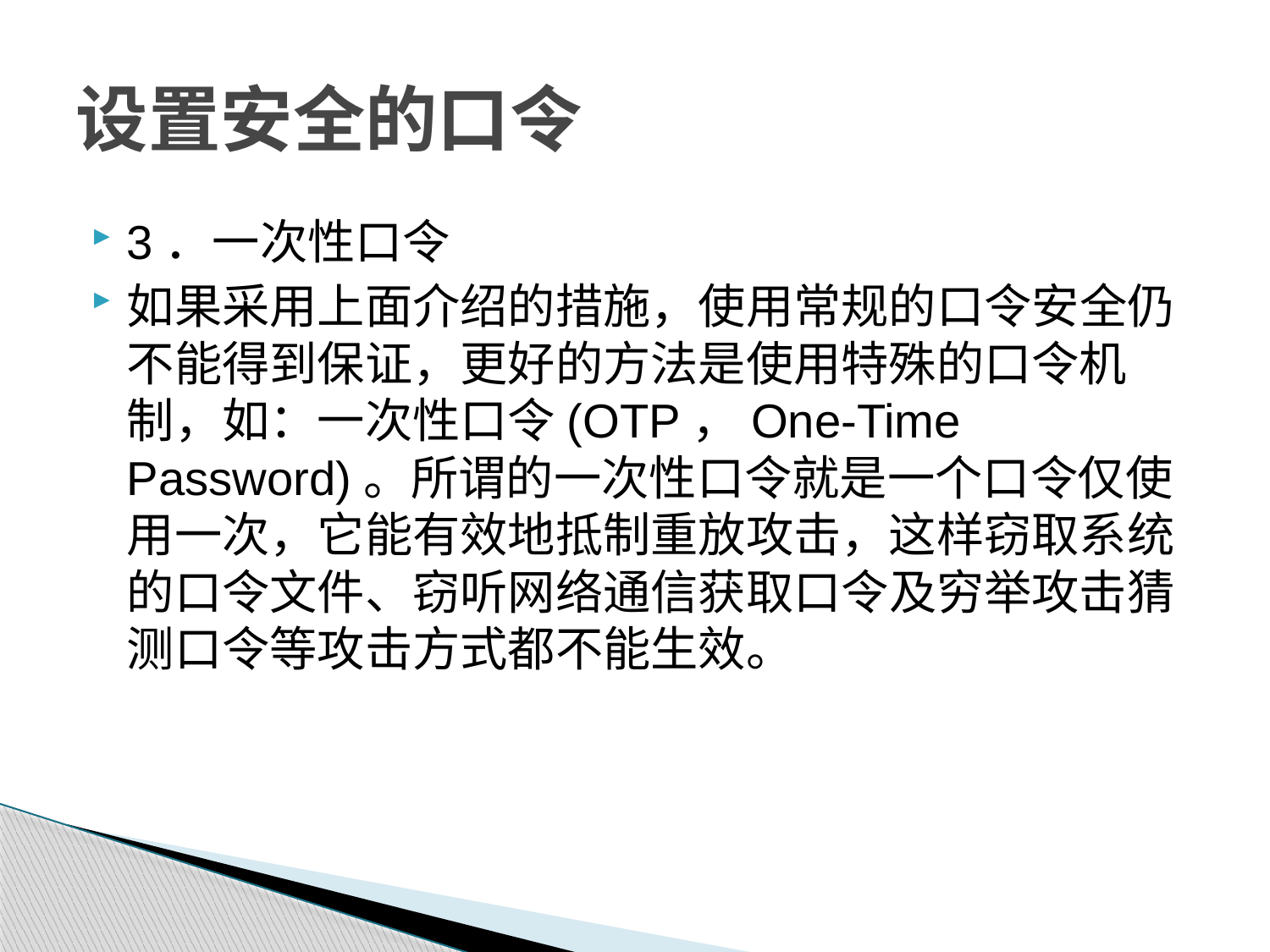

# 设置安全的口令
3．一次性口令
如果采用上面介绍的措施，使用常规的口令安全仍不能得到保证，更好的方法是使用特殊的口令机制，如：一次性口令(OTP，One-Time Password)。所谓的一次性口令就是一个口令仅使用一次，它能有效地抵制重放攻击，这样窃取系统的口令文件、窃听网络通信获取口令及穷举攻击猜测口令等攻击方式都不能生效。